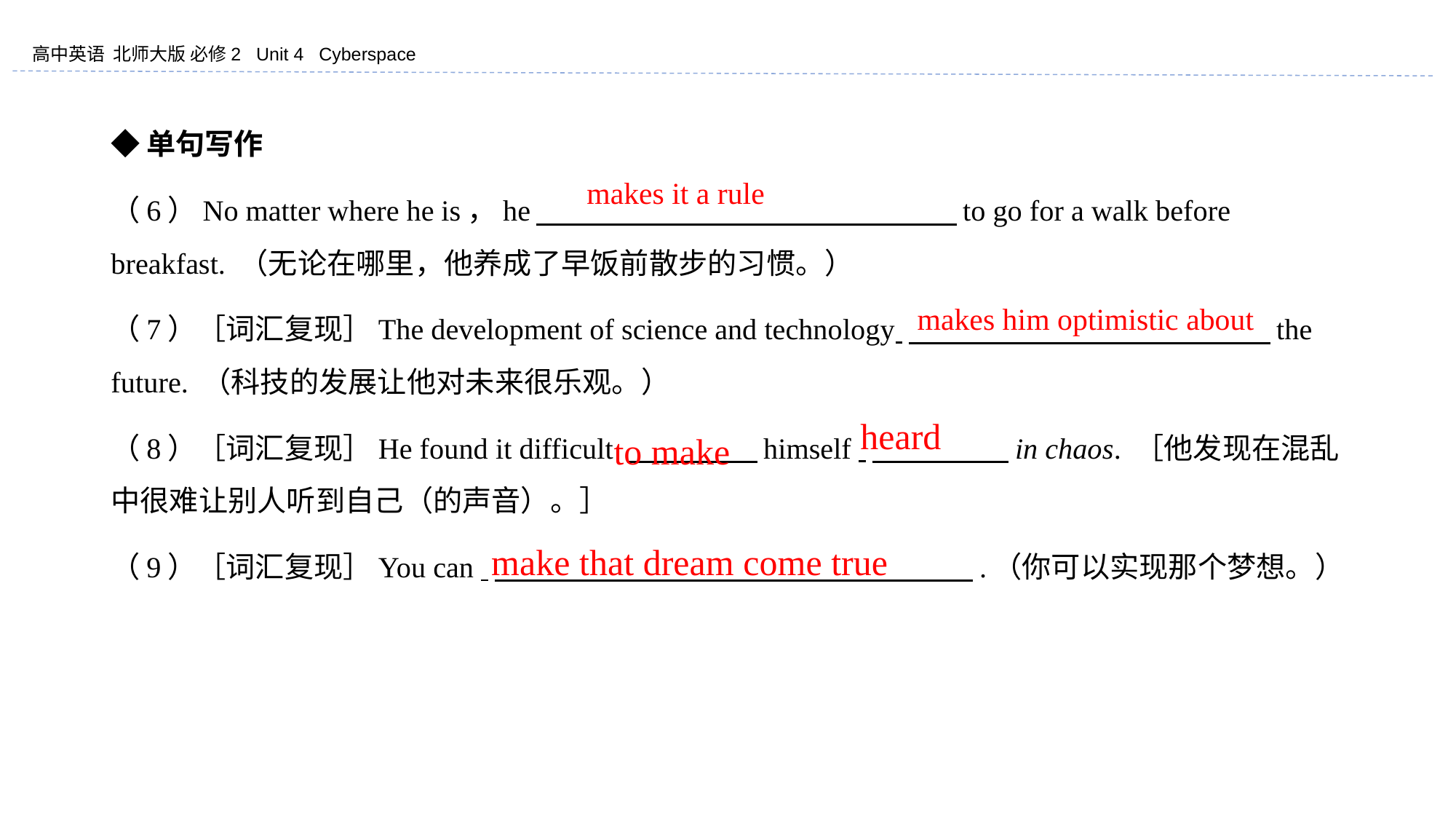

◆单句写作
（6）No matter where he is，he　　　  　　　　  　　　　  　　to go for a walk before breakfast. （无论在哪里，他养成了早饭前散步的习惯。）
（7）［词汇复现］The development of science and technology 　　　　  　　　　  　　　  the future. （科技的发展让他对未来很乐观。）
（8）［词汇复现］He found it difficult 　　　　  himself  　　 　 　 in chaos. ［他发现在混乱中很难让别人听到自己（的声音）。］
（9）［词汇复现］You can  　　　　  　　　　  　　　　  　　　.（你可以实现那个梦想。）

makes it a rule
makes him optimistic about
heard
to make
make that dream come true